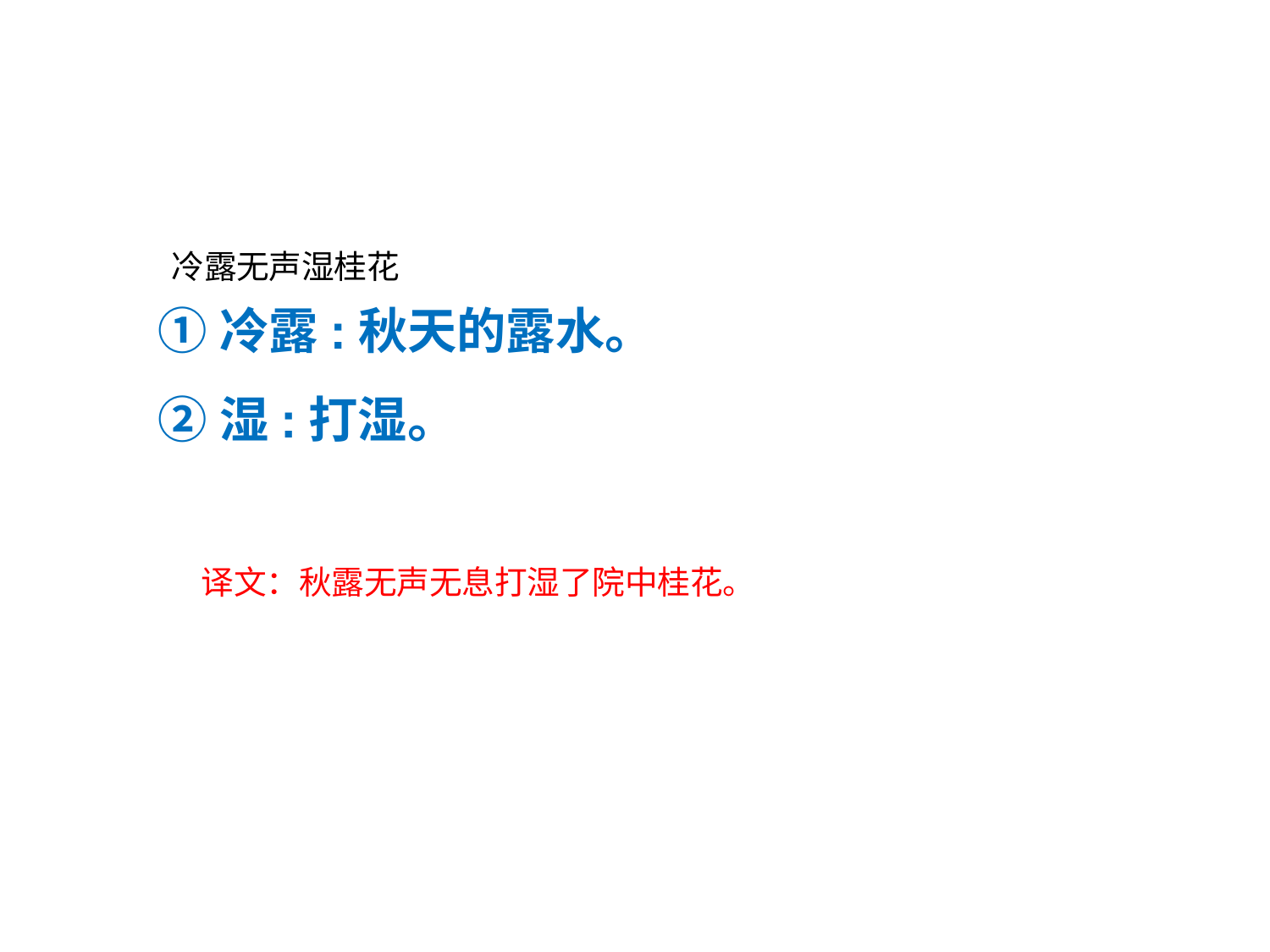

冷露无声湿桂花
①冷露:秋天的露水。
②湿:打湿。

译文：秋露无声无息打湿了院中桂花。